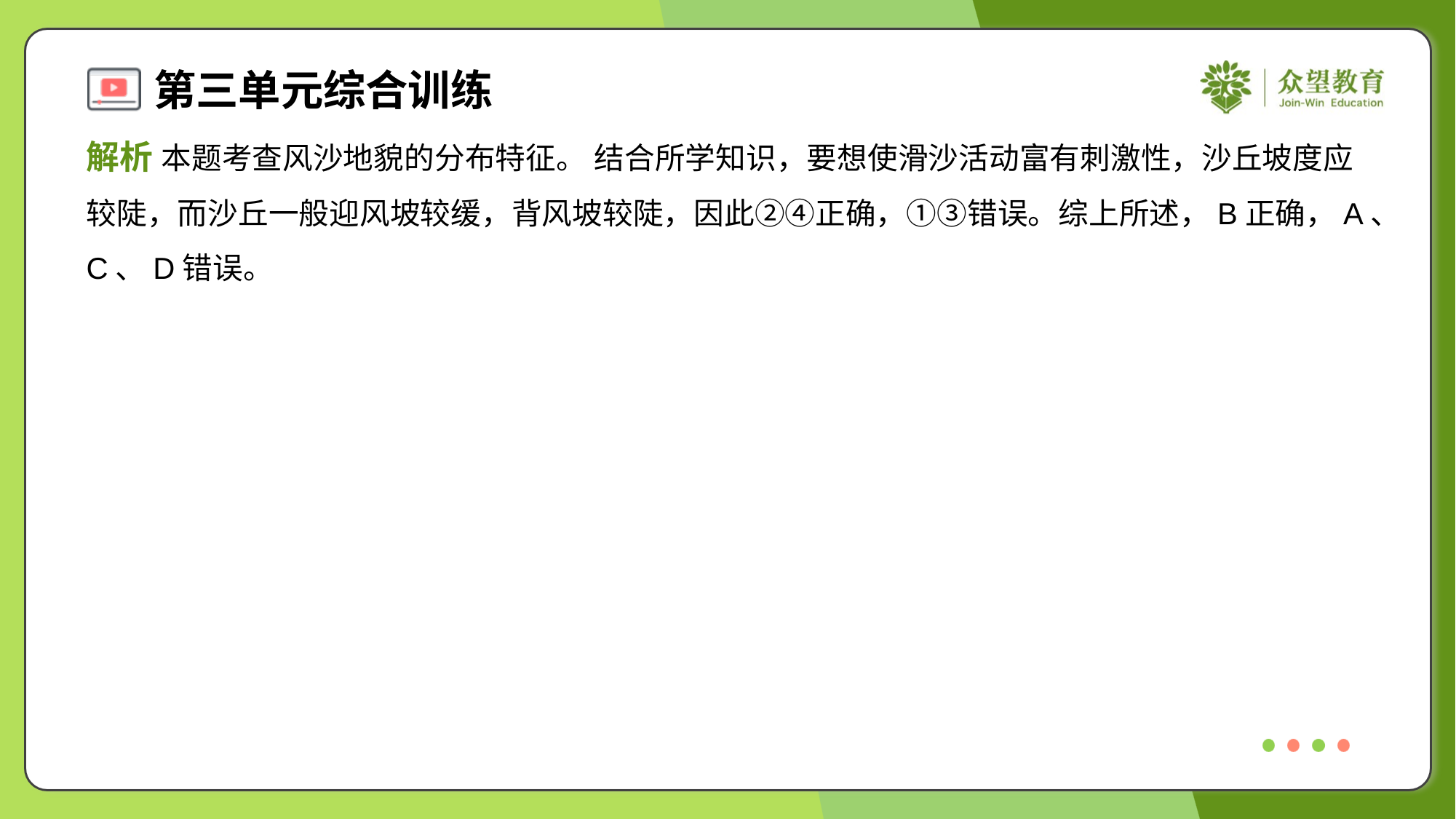

解析 本题考查风沙地貌的分布特征。 结合所学知识，要想使滑沙活动富有刺激性，沙丘坡度应
较陡，而沙丘一般迎风坡较缓，背风坡较陡，因此②④正确，①③错误。综上所述，B正确，A、
C、D错误。